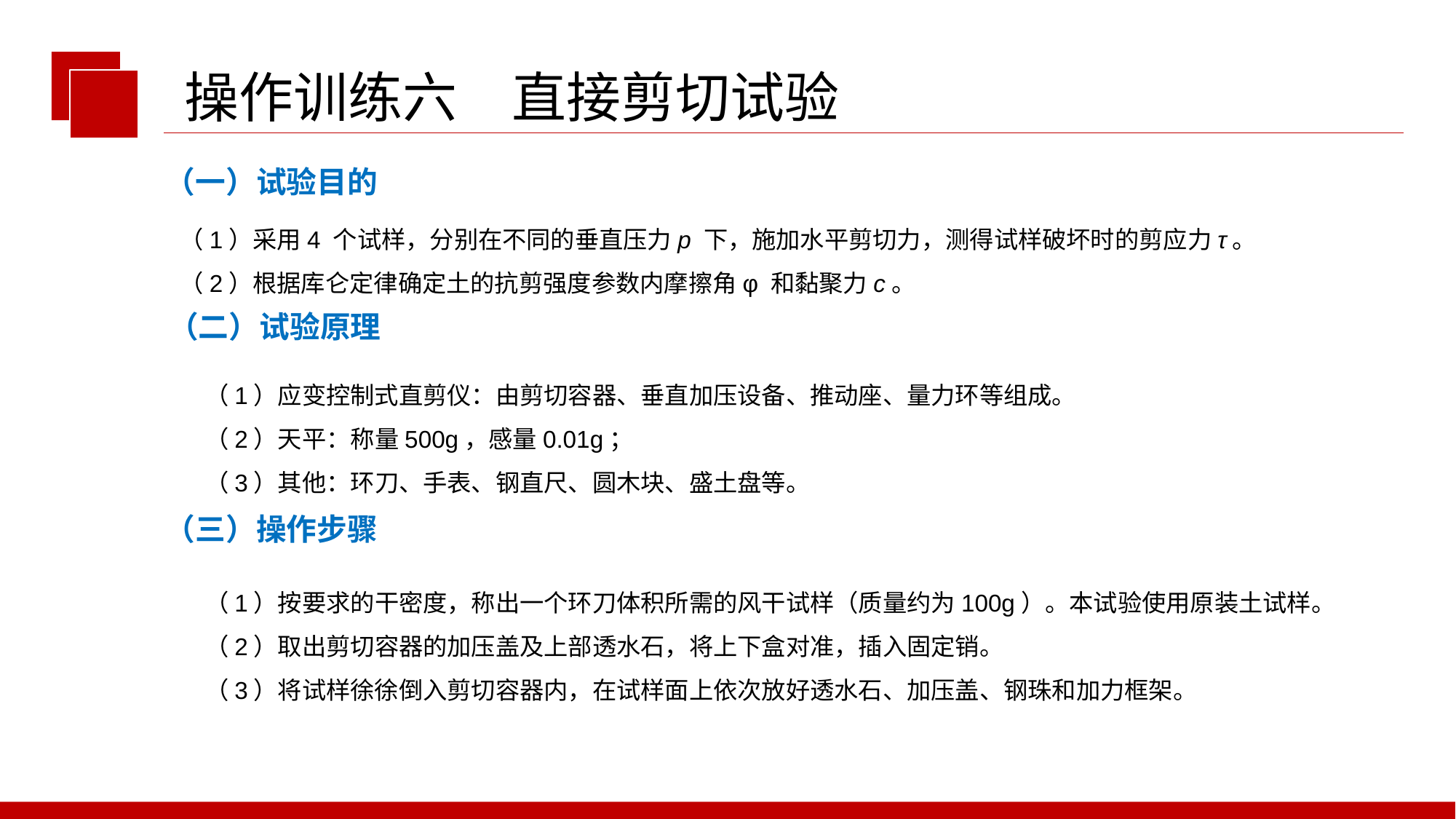

操作训练六　直接剪切试验

（一）试验目的
（1）采用4 个试样，分别在不同的垂直压力p 下，施加水平剪切力，测得试样破坏时的剪应力τ。
（2）根据库仑定律确定土的抗剪强度参数内摩擦角φ 和黏聚力c。
（二）试验原理
（1）应变控制式直剪仪：由剪切容器、垂直加压设备、推动座、量力环等组成。
（2）天平：称量500g，感量0.01g；
（3）其他：环刀、手表、钢直尺、圆木块、盛土盘等。
（三）操作步骤
（1）按要求的干密度，称出一个环刀体积所需的风干试样（质量约为100g）。本试验使用原装土试样。
（2）取出剪切容器的加压盖及上部透水石，将上下盒对准，插入固定销。
（3）将试样徐徐倒入剪切容器内，在试样面上依次放好透水石、加压盖、钢珠和加力框架。